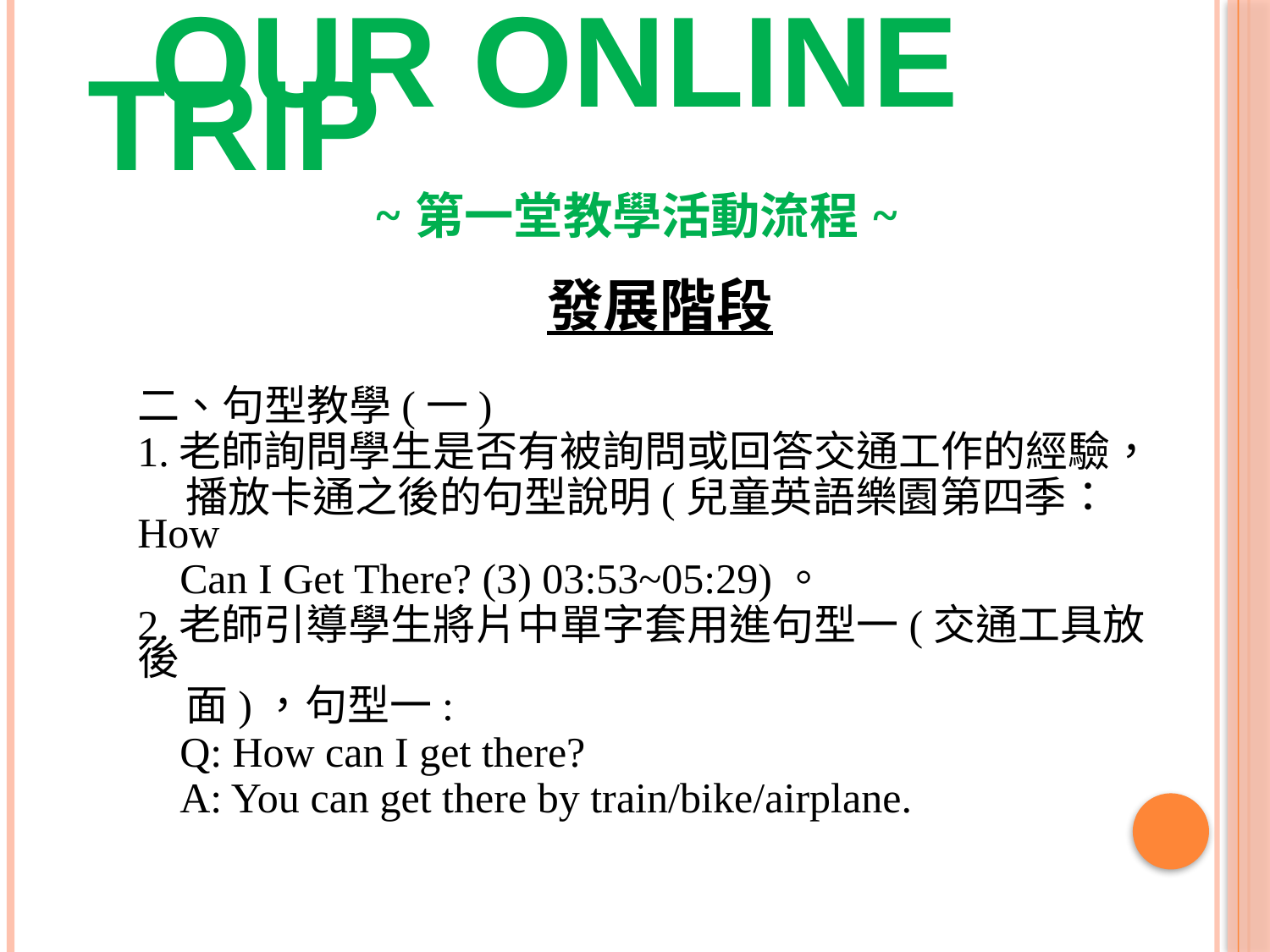

# OUR ONLINE TRIP ~第一堂教學活動流程~
發展階段

二、句型教學(一)
1.老師詢問學生是否有被詢問或回答交通工作的經驗，
    播放卡通之後的句型說明(兒童英語樂園第四季：How
    Can I Get There? (3) 03:53~05:29)。
2.老師引導學生將片中單字套用進句型一(交通工具放後
    面)，句型一:
    Q: How can I get there?
    A: You can get there by train/bike/airplane.